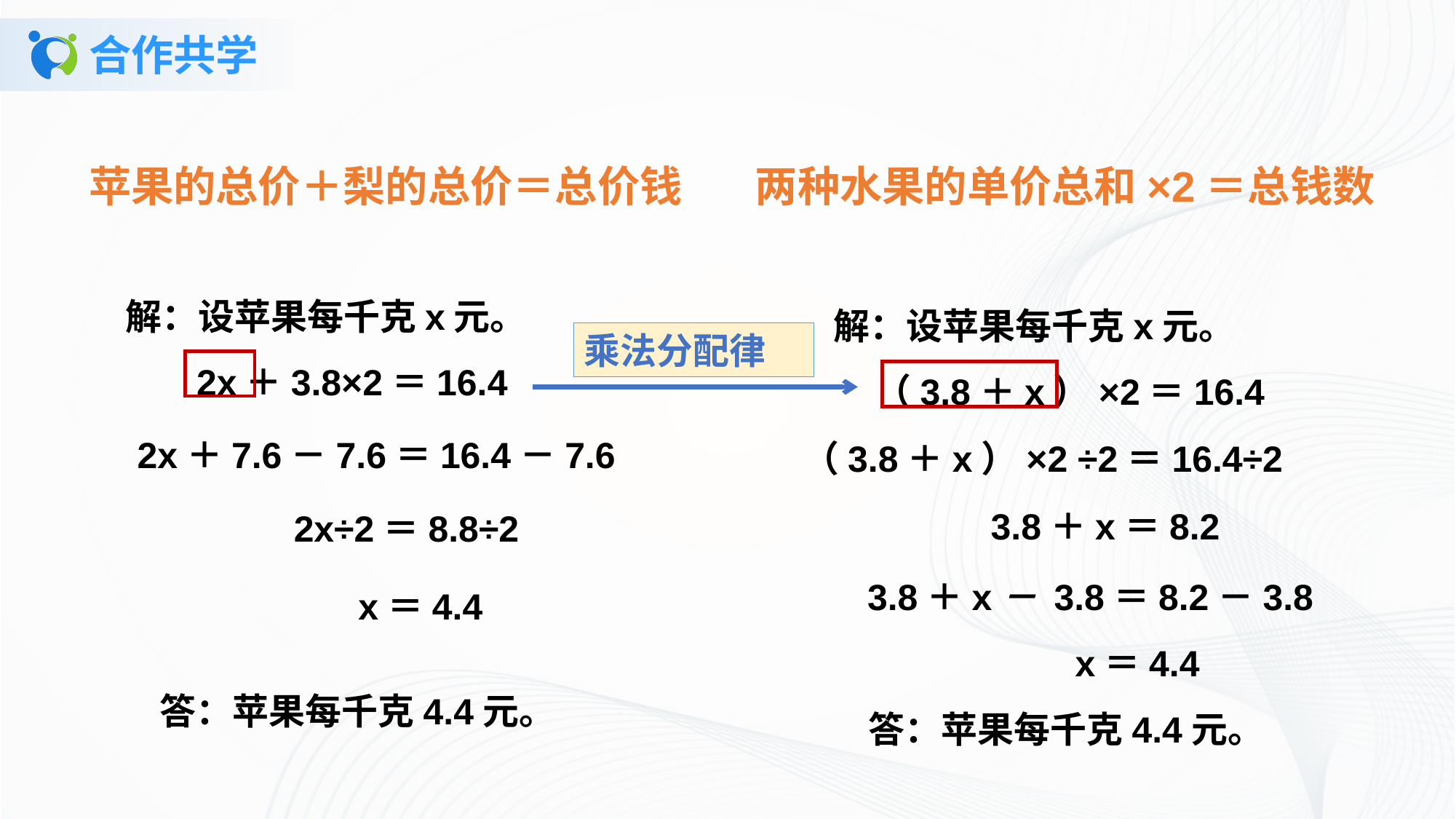

# 合作共学
苹果的总价＋梨的总价＝总价钱
两种水果的单价总和×2＝总钱数
解：设苹果每千克x元。
    （3.8＋x）×2＝16.4
解：设苹果每千克x元。
       2x＋3.8×2＝16.4
乘法分配律

2x＋7.6－7.6＝16.4－7.6
（3.8＋x）×2 ÷2＝16.4÷2
 3.8＋x＝8.2
2x÷2＝8.8÷2
 3.8＋x－ 3.8＝8.2－3.8
 x＝4.4
x＝4.4
答：苹果每千克4.4元。
答：苹果每千克4.4元。